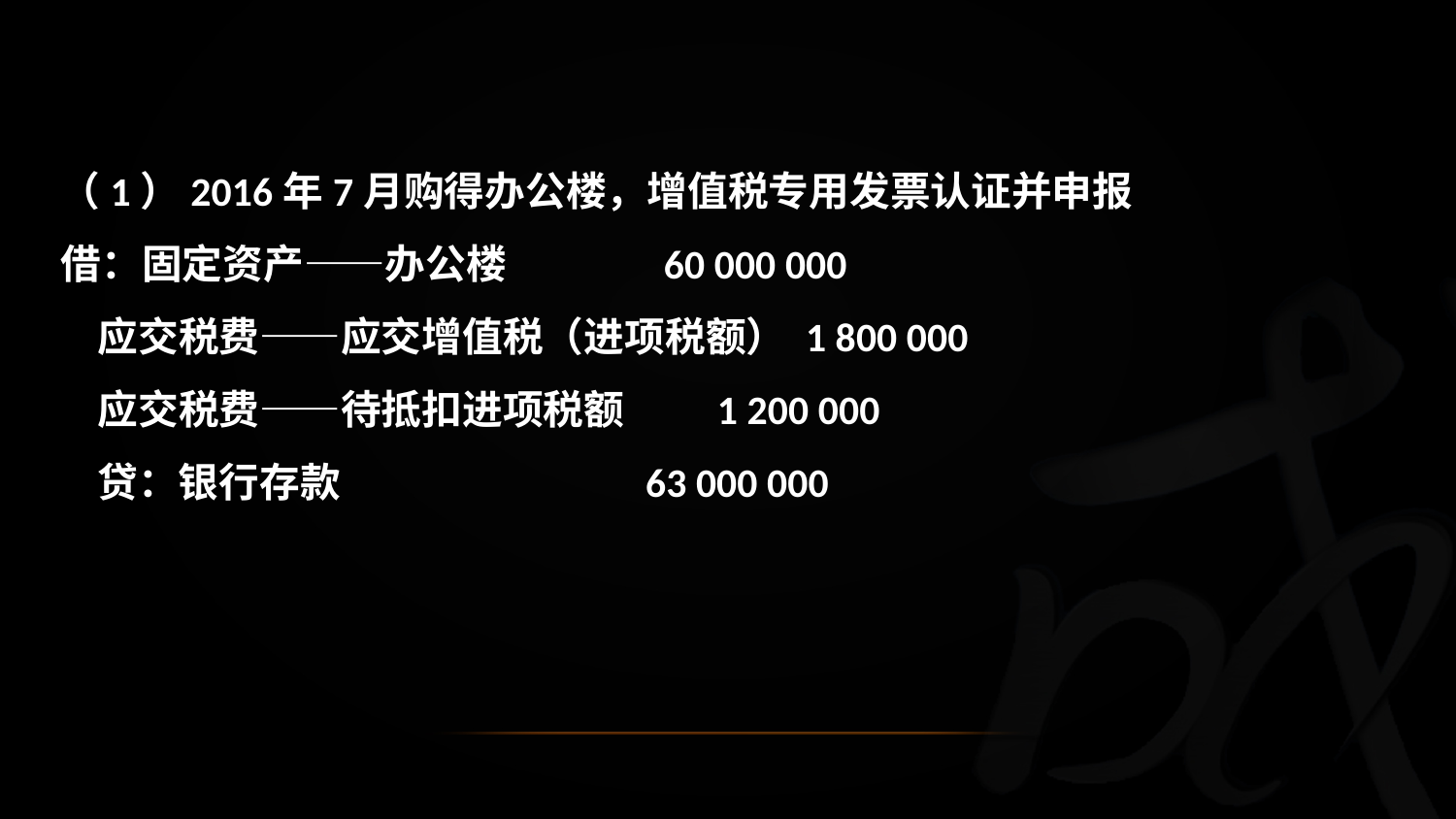

（1）2016年7月购得办公楼，增值税专用发票认证并申报
    借：固定资产——办公楼                60 000 000
        应交税费——应交增值税（进项税额） 1 800 000
        应交税费——待抵扣进项税额         1 200 000
        贷：银行存款                                63 000 000